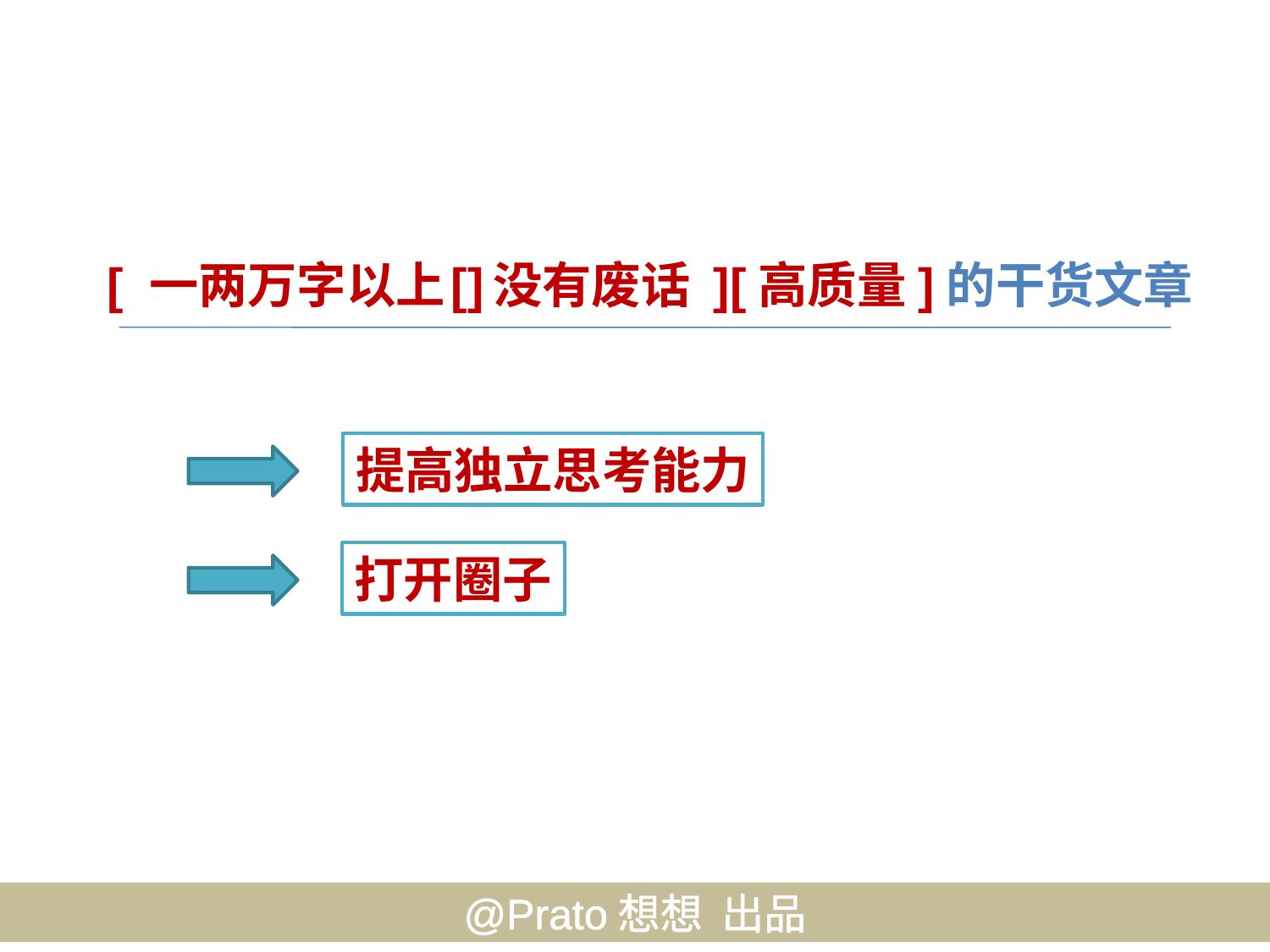

[ 一两万字以上 ]
[ 没有废话 ][高质量]的干货文章
提高独立思考能力

打开圈子

@Prato想想  出品